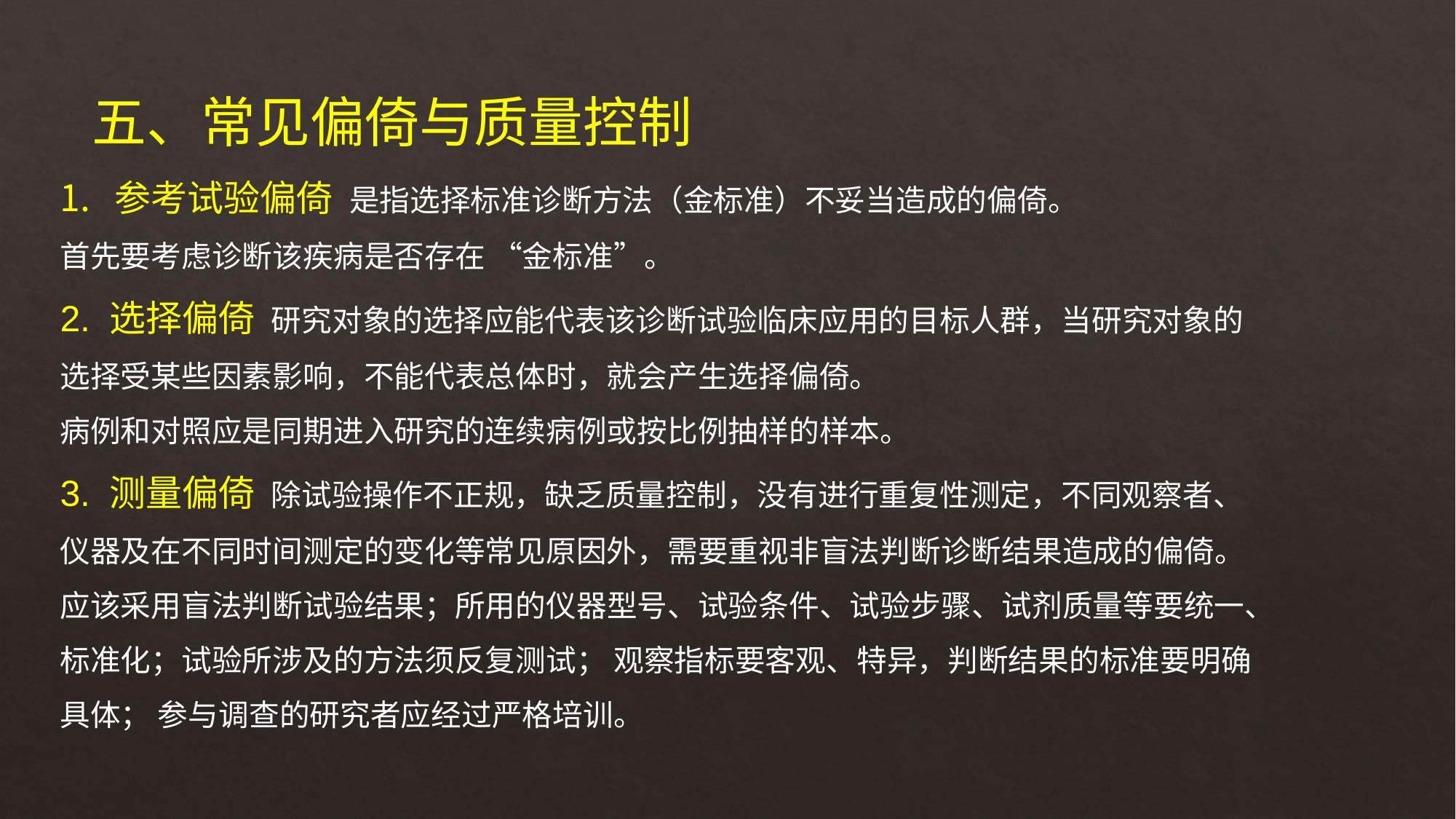

五、常见偏倚与质量控制
参考试验偏倚  是指选择标准诊断方法（金标准）不妥当造成的偏倚。
首先要考虑诊断该疾病是否存在 “金标准”。
2. 选择偏倚  研究对象的选择应能代表该诊断试验临床应用的目标人群，当研究对象的选择受某些因素影响，不能代表总体时，就会产生选择偏倚。
病例和对照应是同期进入研究的连续病例或按比例抽样的样本。
3. 测量偏倚  除试验操作不正规，缺乏质量控制，没有进行重复性测定，不同观察者、仪器及在不同时间测定的变化等常见原因外，需要重视非盲法判断诊断结果造成的偏倚。
应该采用盲法判断试验结果；所用的仪器型号、试验条件、试验步骤、试剂质量等要统一、标准化；试验所涉及的方法须反复测试； 观察指标要客观、特异，判断结果的标准要明确具体； 参与调查的研究者应经过严格培训。